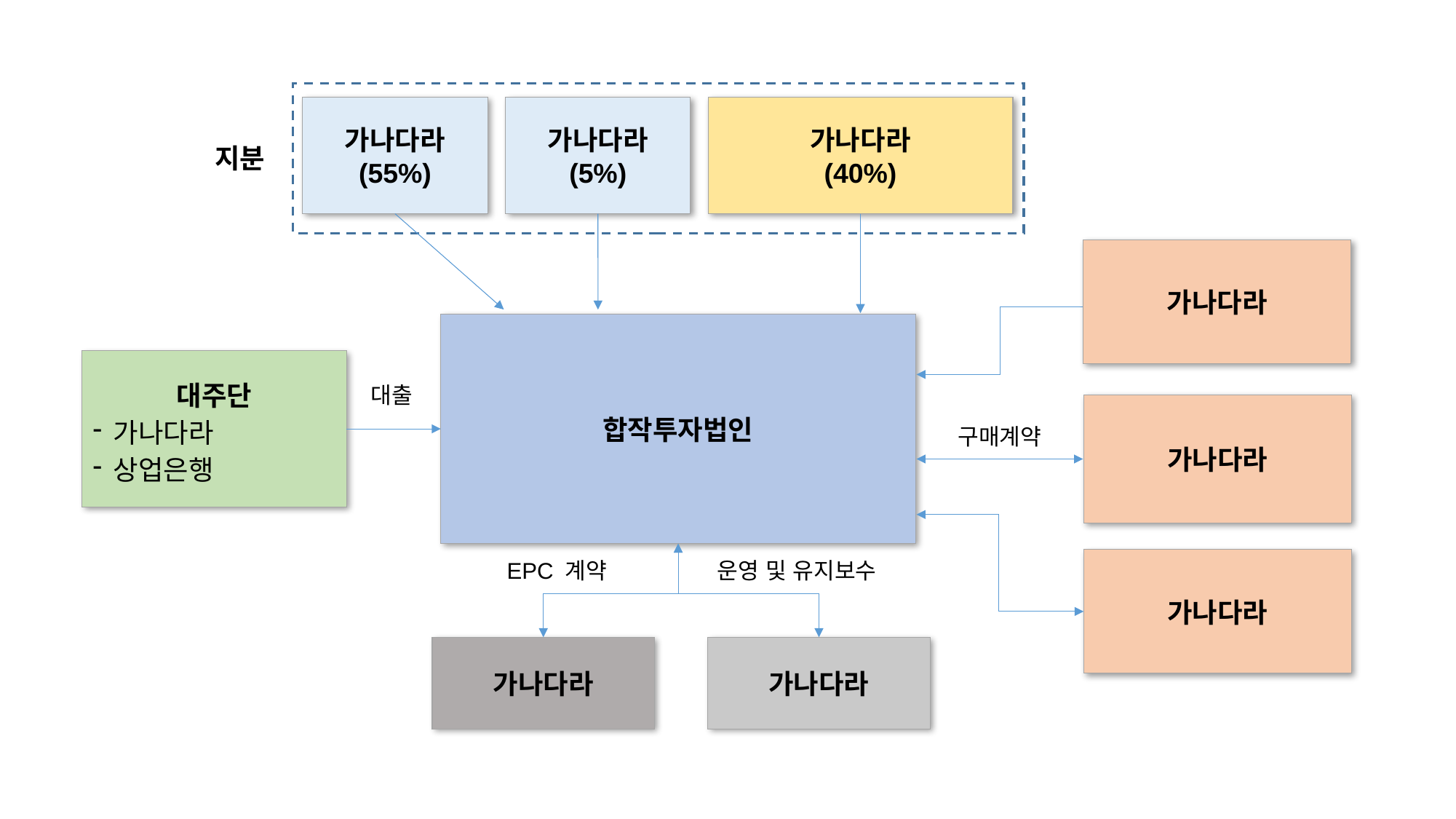

가나다라
(55%)
가나다라
(5%)
가나다라
(40%)
지분
가나다라
합작투자법인
대주단
가나다라
상업은행
대출

가나다라
구매계약
가나다라
EPC 계약
운영 및 유지보수
가나다라
가나다라